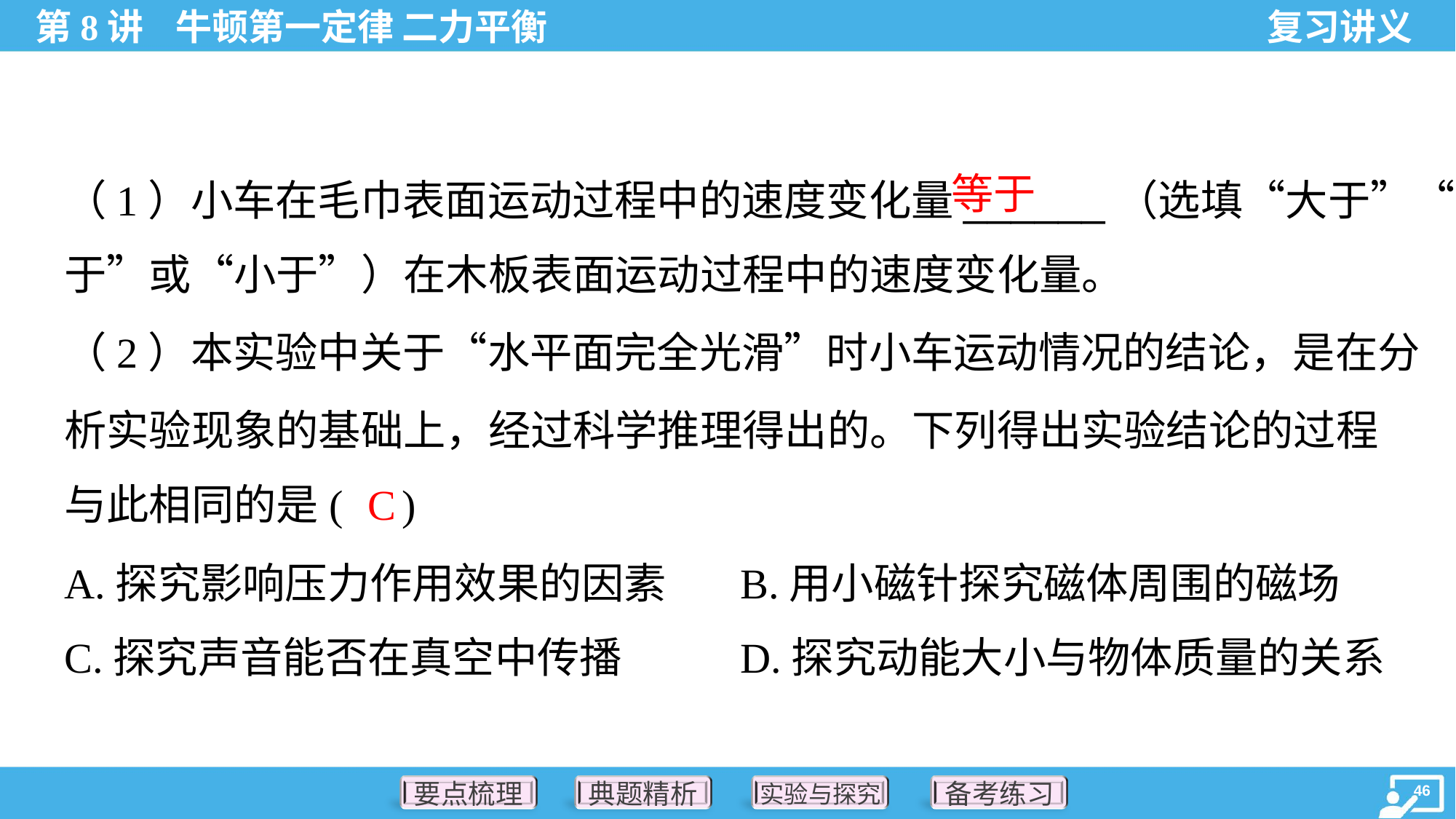

等于
（1）小车在毛巾表面运动过程中的速度变化量______（选填“大于”“等
于”或“小于”）在木板表面运动过程中的速度变化量。
（2）本实验中关于“水平面完全光滑”时小车运动情况的结论，是在分
析实验现象的基础上，经过科学推理得出的。下列得出实验结论的过程
与此相同的是(     )
C
A.探究影响压力作用效果的因素	B.用小磁针探究磁体周围的磁场
C.探究声音能否在真空中传播	D.探究动能大小与物体质量的关系